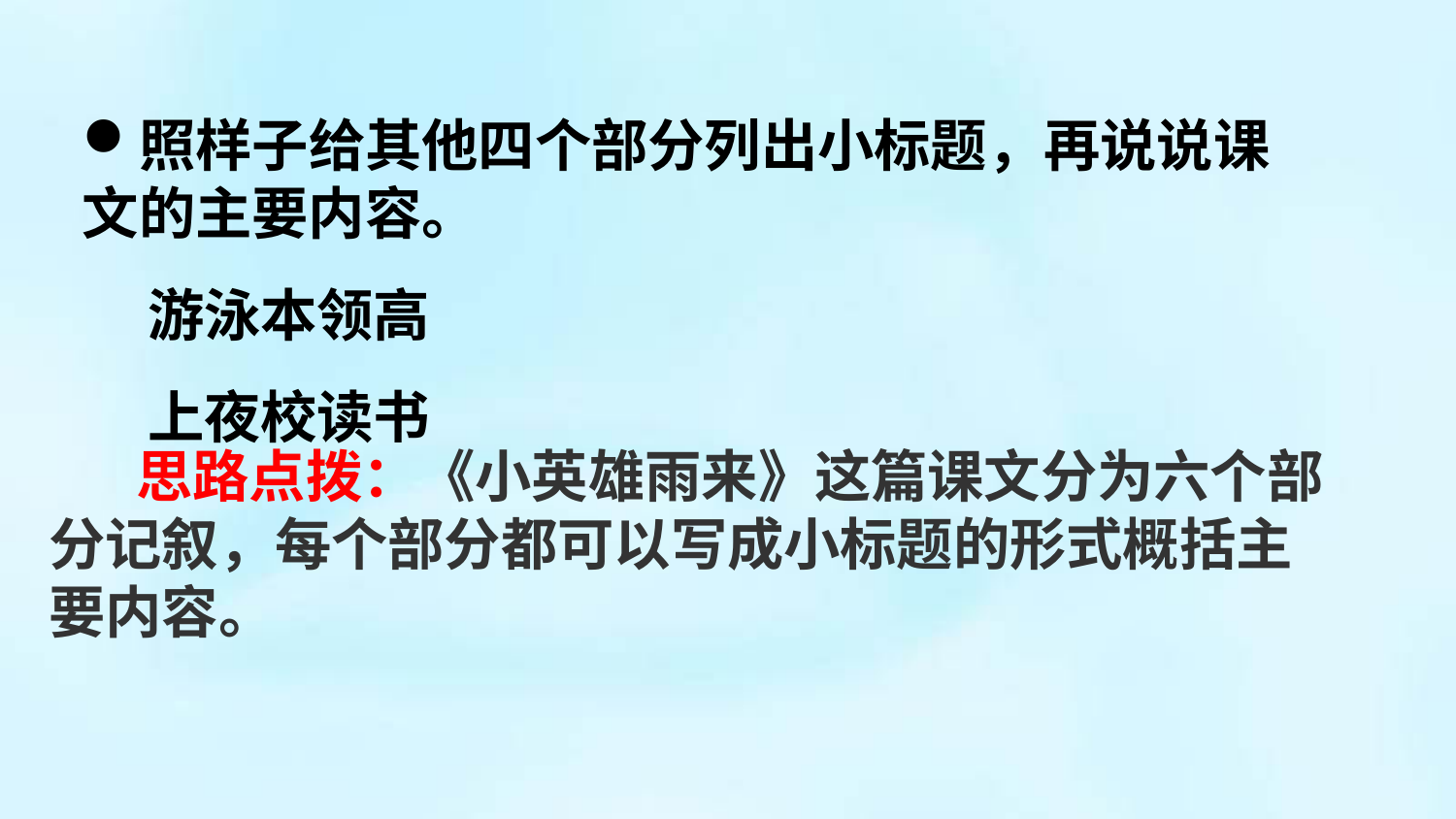

照样子给其他四个部分列出小标题，再说说课文的主要内容。
    游泳本领高
    上夜校读书
  思路点拨：《小英雄雨来》这篇课文分为六个部分记叙，每个部分都可以写成小标题的形式概括主要内容。